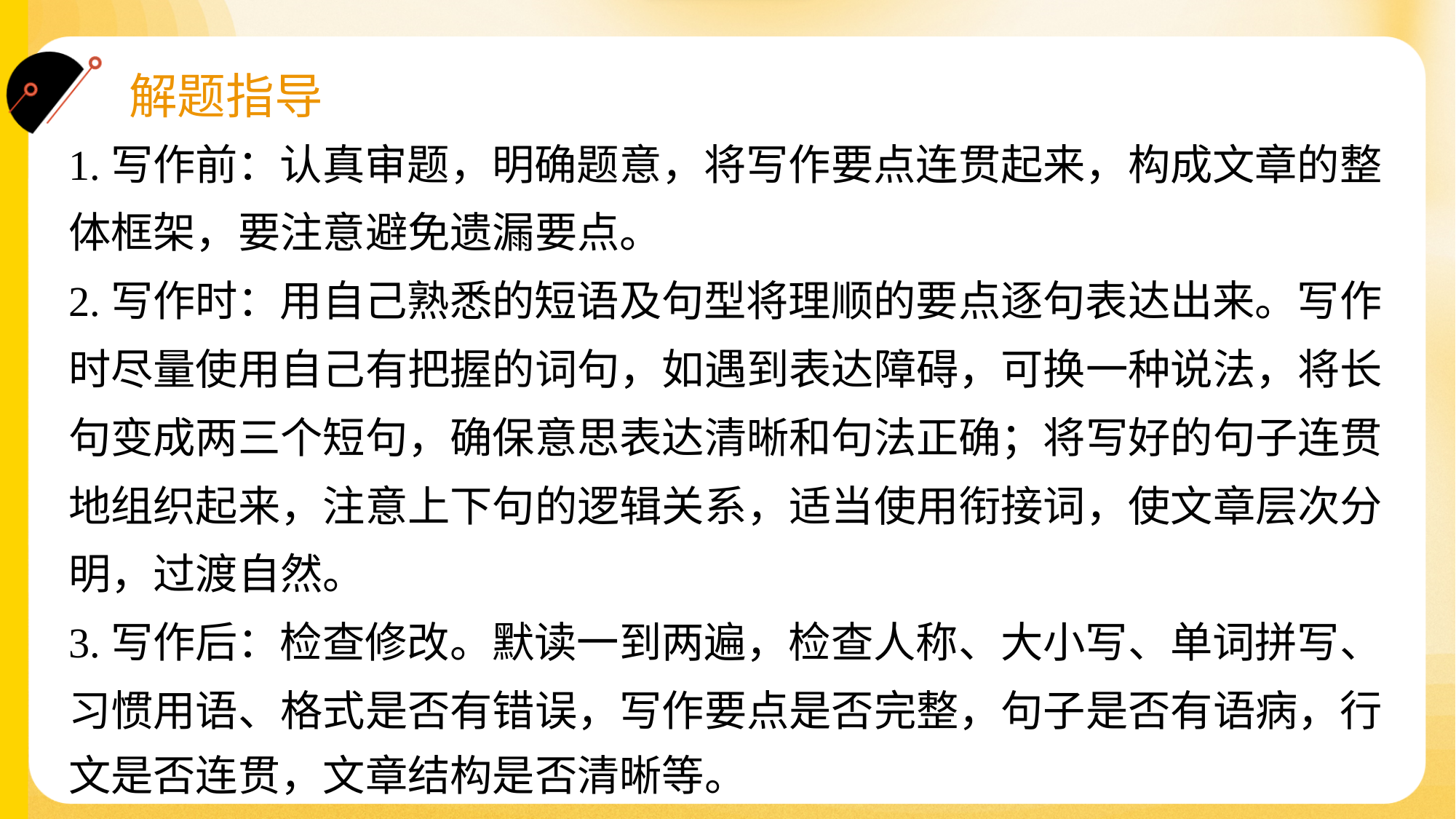

1.写作前：认真审题，明确题意，将写作要点连贯起来，构成文章的整
体框架，要注意避免遗漏要点。
2.写作时：用自己熟悉的短语及句型将理顺的要点逐句表达出来。写作
时尽量使用自己有把握的词句，如遇到表达障碍，可换一种说法，将长
句变成两三个短句，确保意思表达清晰和句法正确；将写好的句子连贯
地组织起来，注意上下句的逻辑关系，适当使用衔接词，使文章层次分
明，过渡自然。
3.写作后：检查修改。默读一到两遍，检查人称、大小写、单词拼写、
习惯用语、格式是否有错误，写作要点是否完整，句子是否有语病，行
文是否连贯，文章结构是否清晰等。#3